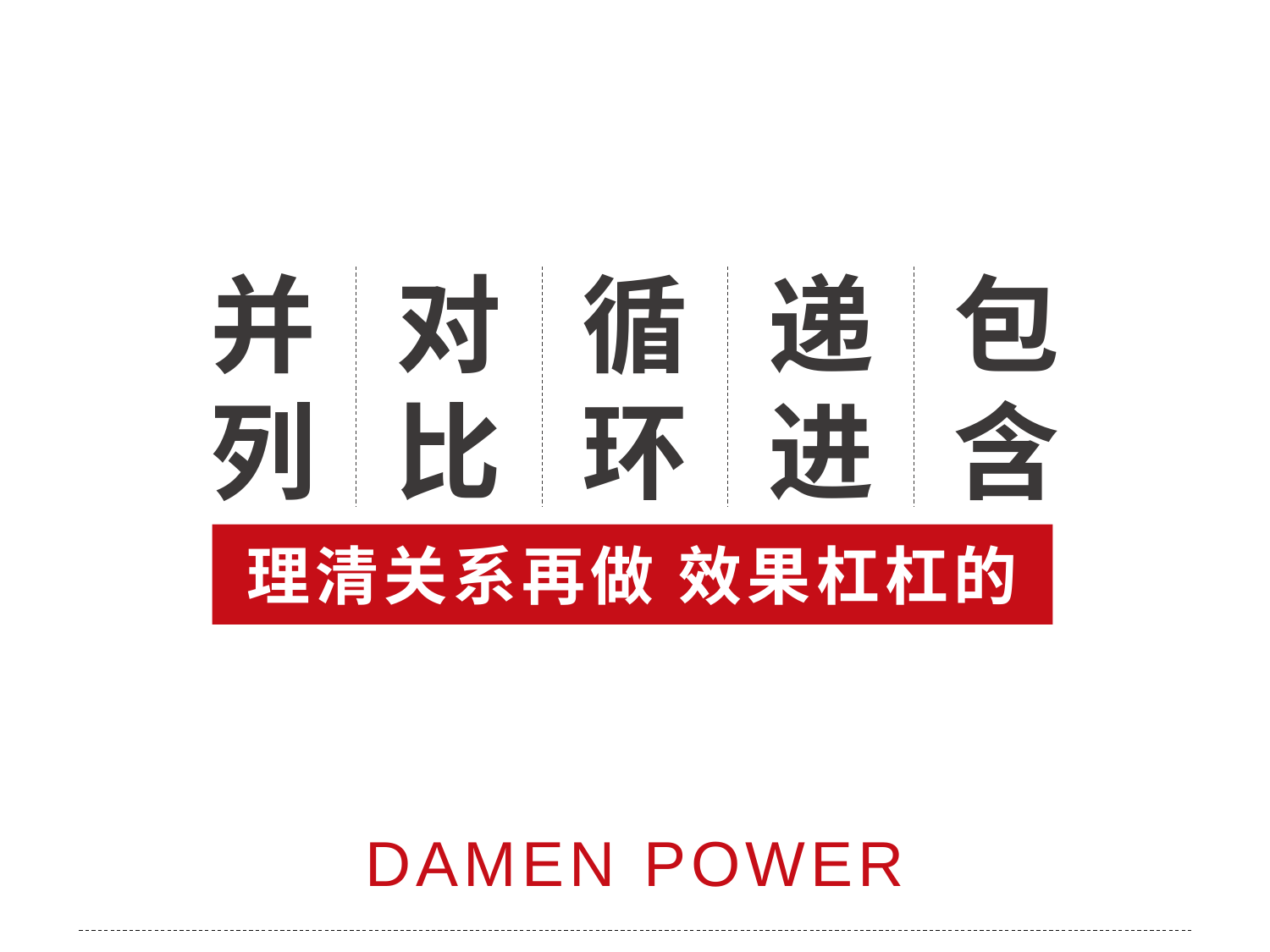

并列
对比
循环
递进
包含
理清关系再做 效果杠杠的
DAMEN POWER